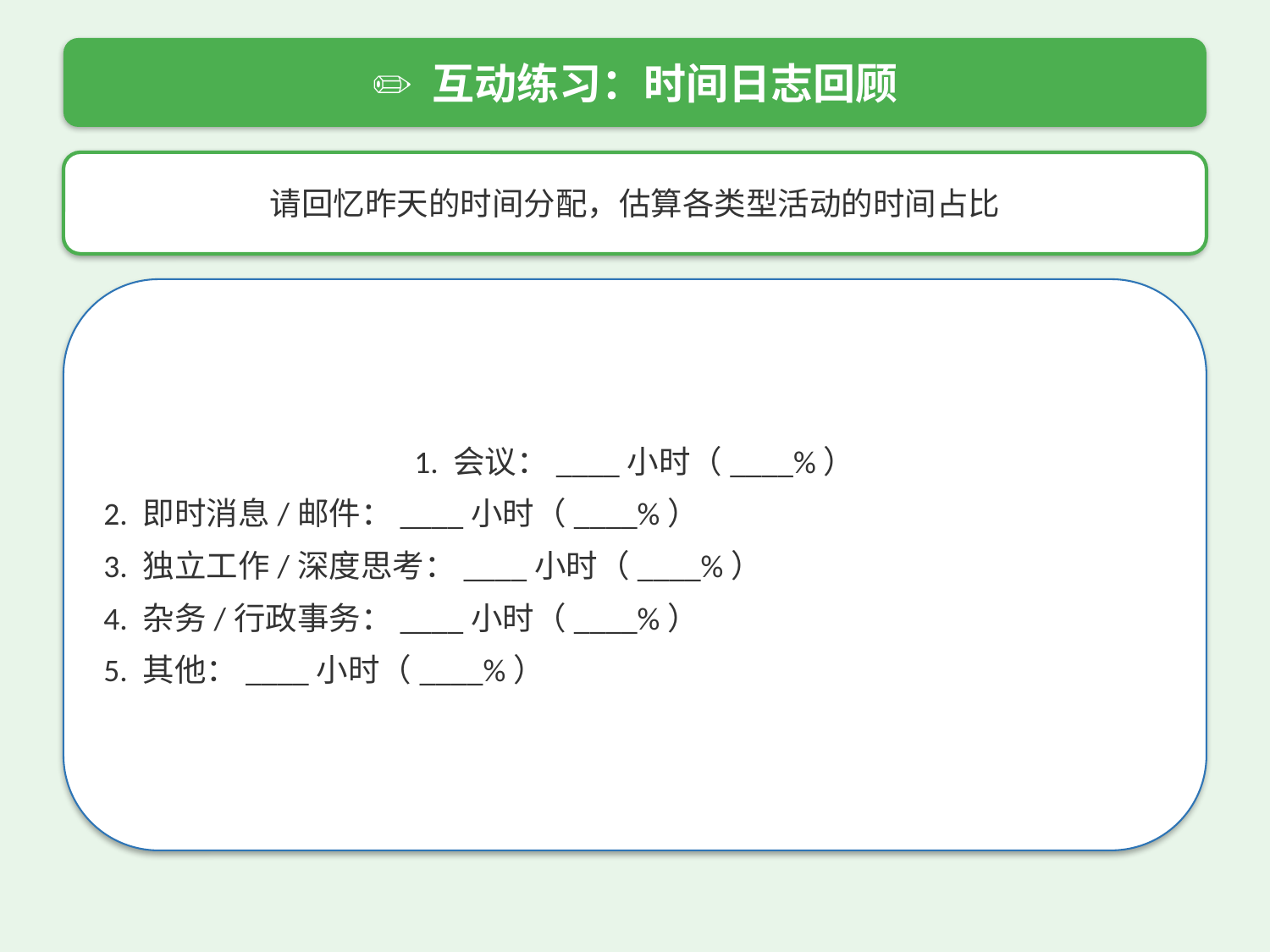

✏️ 互动练习：时间日志回顾
请回忆昨天的时间分配，估算各类型活动的时间占比
1. 会议：____小时（____%）
2. 即时消息/邮件：____小时（____%）
3. 独立工作/深度思考：____小时（____%）
4. 杂务/行政事务：____小时（____%）
5. 其他：____小时（____%）